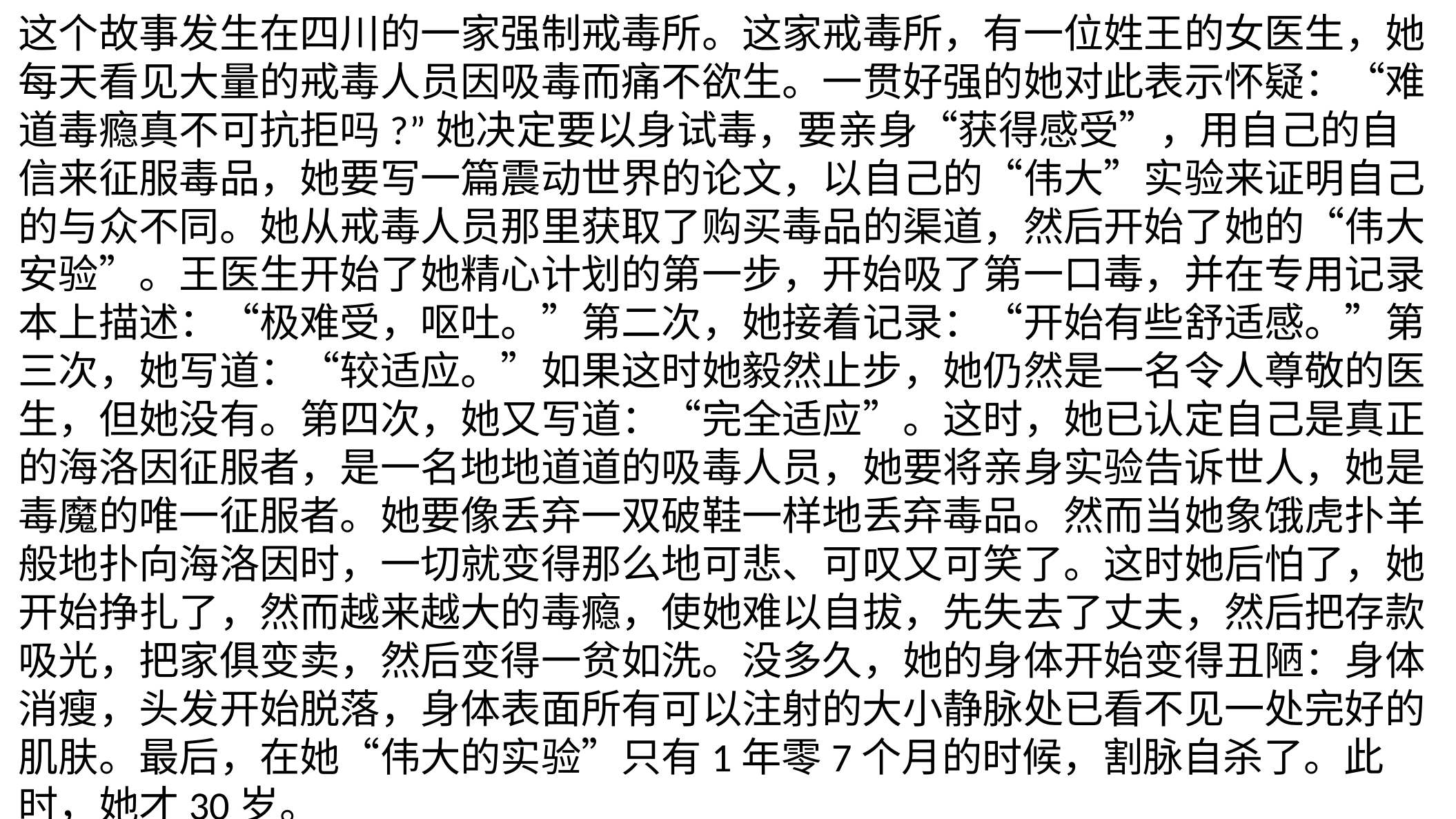

这个故事发生在四川的一家强制戒毒所。这家戒毒所，有一位姓王的女医生，她每天看见大量的戒毒人员因吸毒而痛不欲生。一贯好强的她对此表示怀疑：“难道毒瘾真不可抗拒吗?”她决定要以身试毒，要亲身“获得感受”，用自己的自信来征服毒品，她要写一篇震动世界的论文，以自己的“伟大”实验来证明自己的与众不同。她从戒毒人员那里获取了购买毒品的渠道，然后开始了她的“伟大安验”。王医生开始了她精心计划的第一步，开始吸了第一口毒，并在专用记录本上描述：“极难受，呕吐。”第二次，她接着记录：“开始有些舒适感。”第三次，她写道：“较适应。”如果这时她毅然止步，她仍然是一名令人尊敬的医生，但她没有。第四次，她又写道：“完全适应”。这时，她已认定自己是真正的海洛因征服者，是一名地地道道的吸毒人员，她要将亲身实验告诉世人，她是毒魔的唯一征服者。她要像丢弃一双破鞋一样地丢弃毒品。然而当她象饿虎扑羊般地扑向海洛因时，一切就变得那么地可悲、可叹又可笑了。这时她后怕了，她开始挣扎了，然而越来越大的毒瘾，使她难以自拔，先失去了丈夫，然后把存款吸光，把家俱变卖，然后变得一贫如洗。没多久，她的身体开始变得丑陋：身体消瘦，头发开始脱落，身体表面所有可以注射的大小静脉处已看不见一处完好的肌肤。最后，在她“伟大的实验”只有1年零7个月的时候，割脉自杀了。此时，她才30岁。